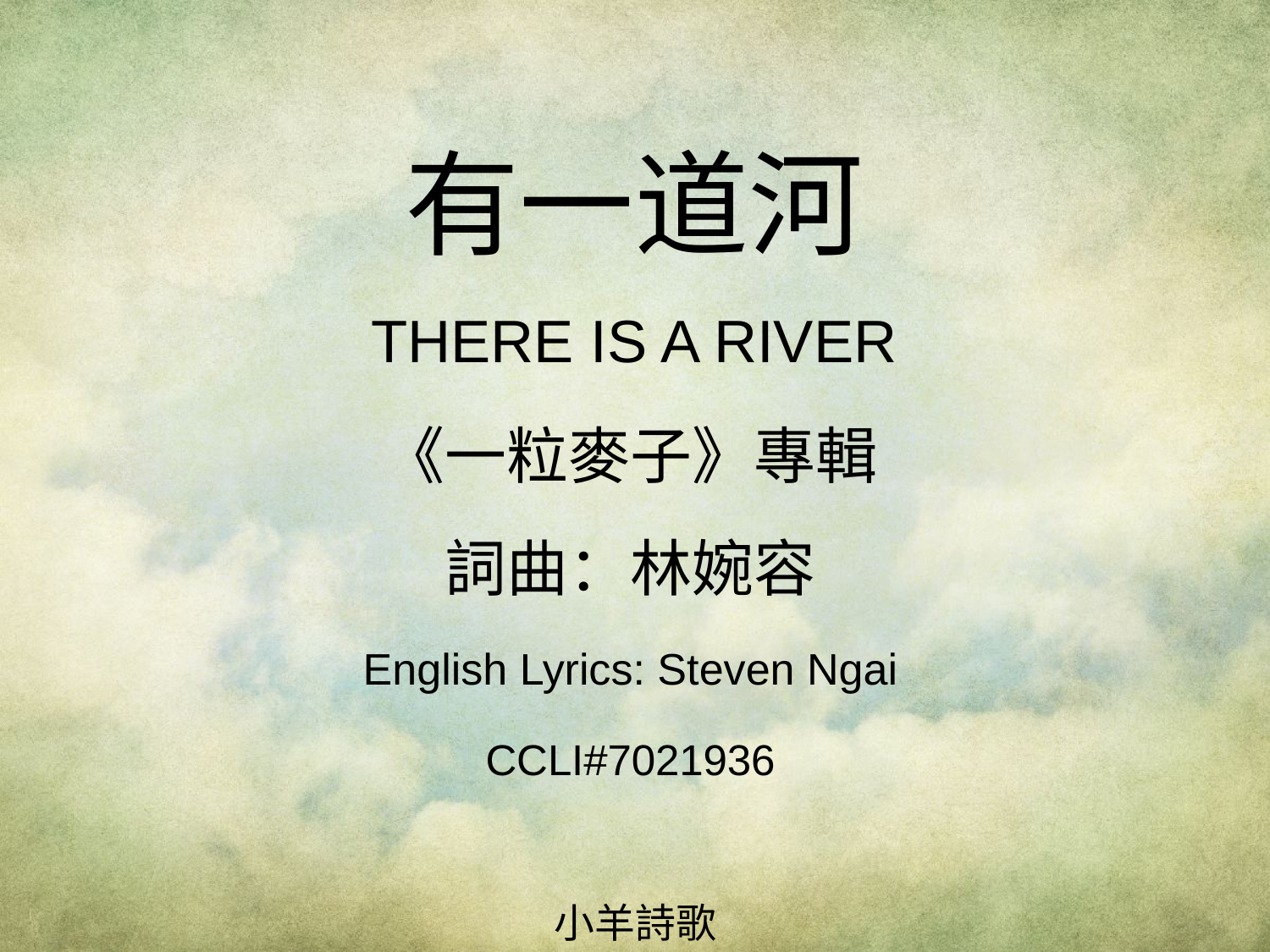

有一道河
THERE IS A RIVER
# 《一粒麥子》專輯 詞曲：林婉容 English Lyrics: Steven Ngai CCLI#7021936

小羊詩歌